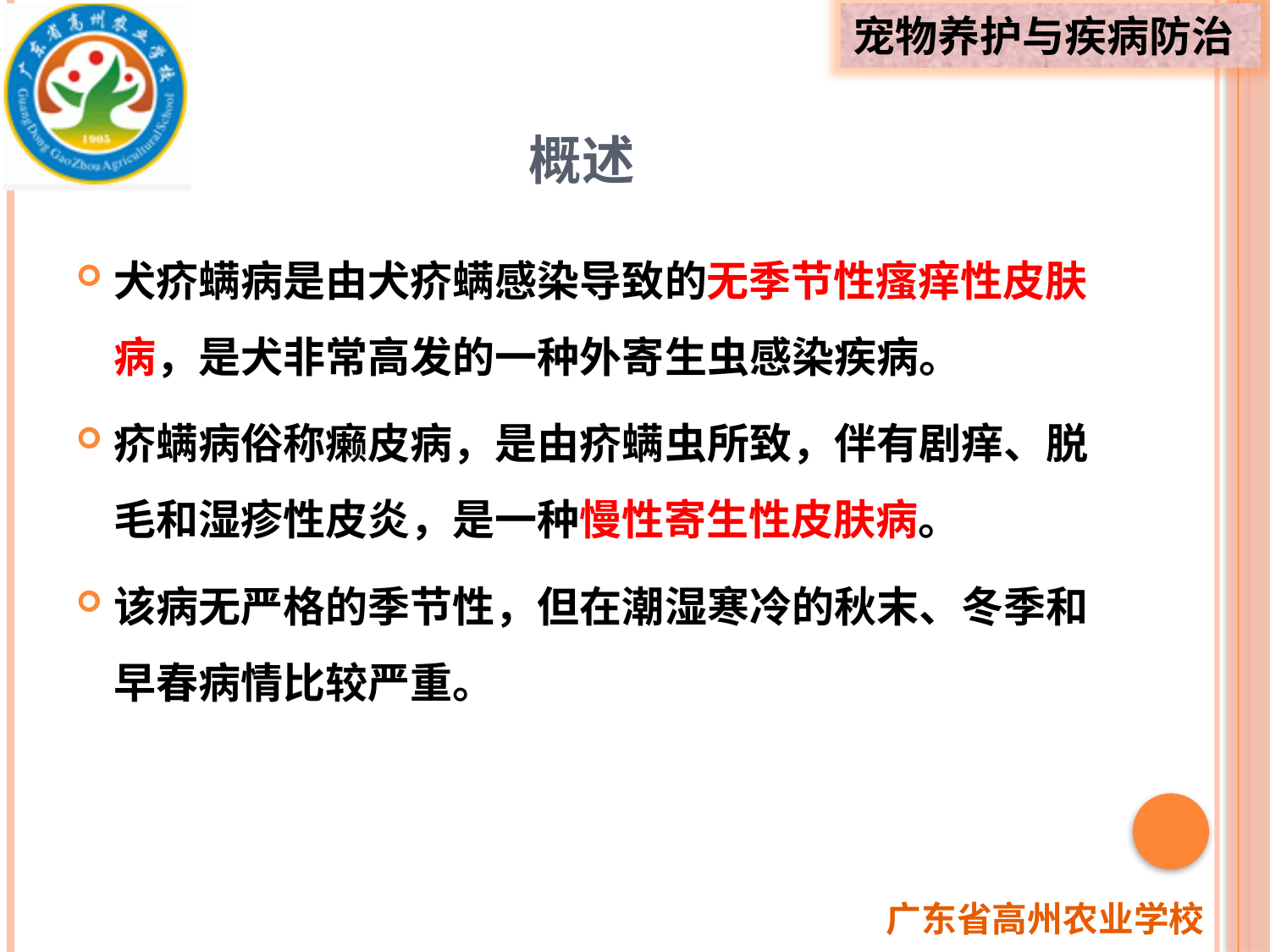

# 概述
犬疥螨病是由犬疥螨感染导致的无季节性瘙痒性皮肤病，是犬非常高发的一种外寄生虫感染疾病。
疥螨病俗称癞皮病，是由疥螨虫所致，伴有剧痒、脱毛和湿疹性皮炎，是一种慢性寄生性皮肤病。
该病无严格的季节性，但在潮湿寒冷的秋末、冬季和早春病情比较严重。